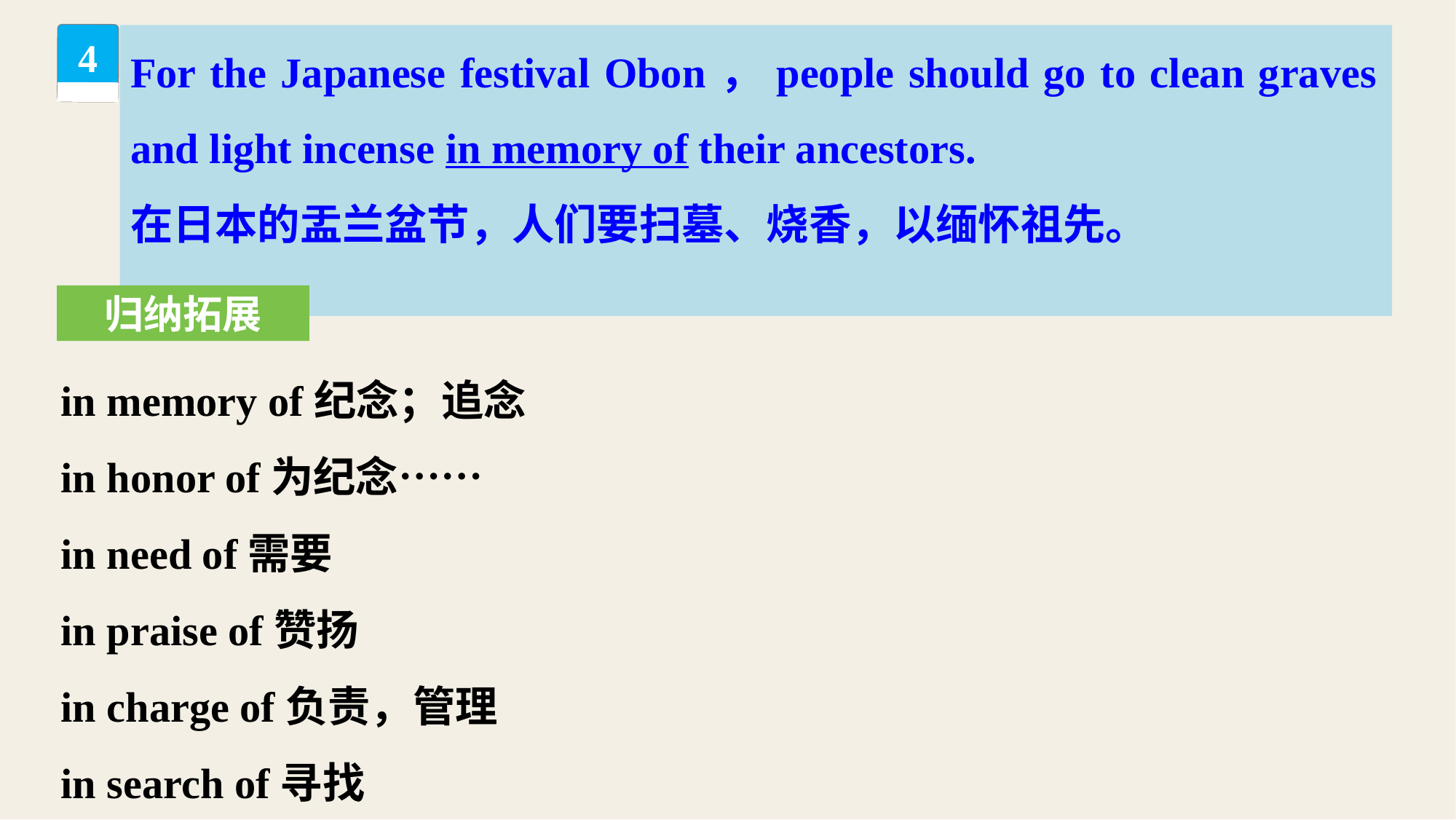

For the Japanese festival Obon，people should go to clean graves and light incense in memory of their ancestors.
在日本的盂兰盆节，人们要扫墓、烧香，以缅怀祖先。

4

归纳拓展
in memory of纪念；追念
in honor of为纪念……
in need of需要
in praise of赞扬
in charge of负责，管理
in search of寻找